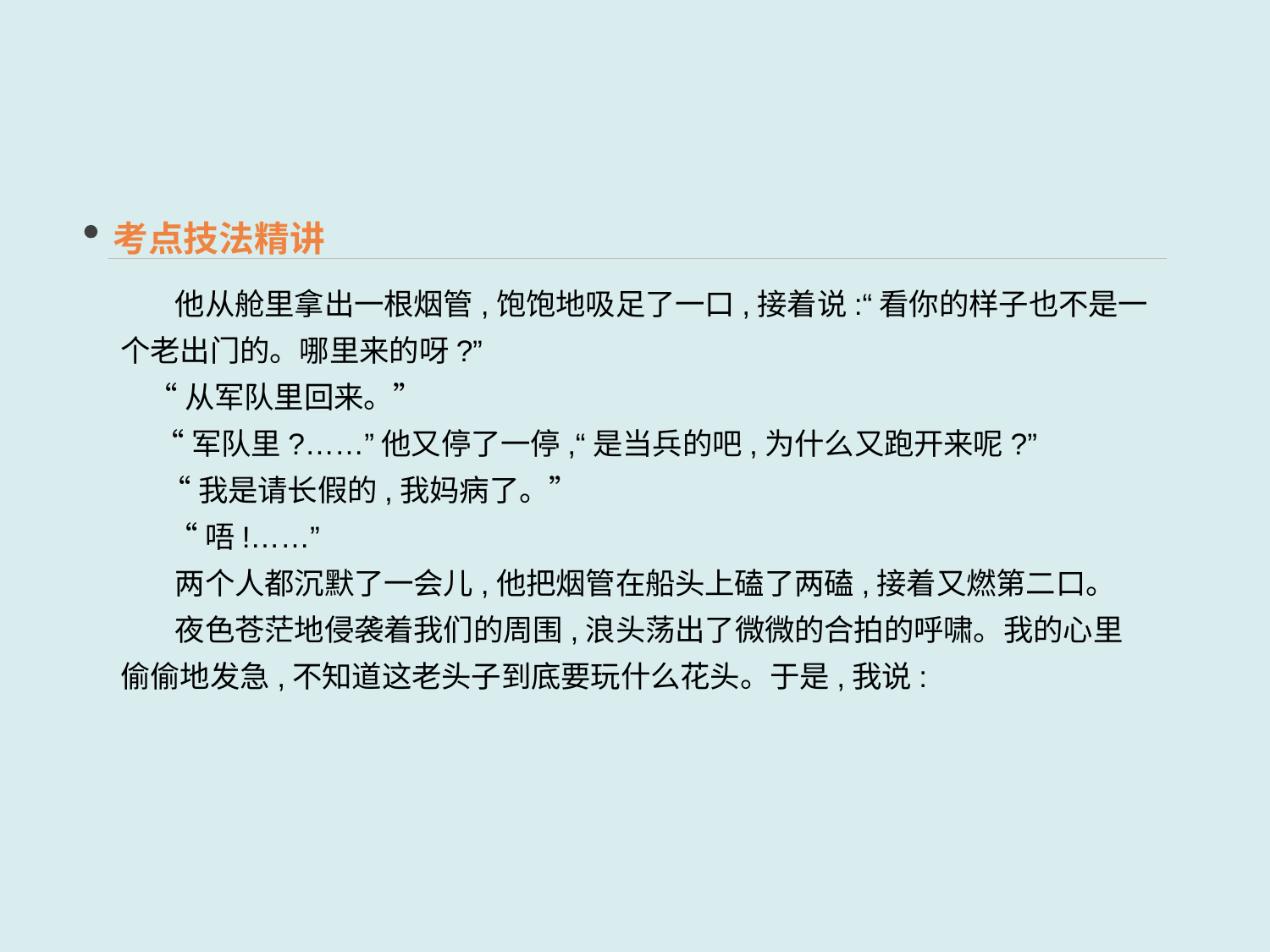

考点技法精讲

       他从舱里拿出一根烟管,饱饱地吸足了一口,接着说:“看你的样子也不是一个老出门的。哪里来的呀?”
    “从军队里回来。”
     “军队里?……”他又停了一停,“是当兵的吧,为什么又跑开来呢?”
      “我是请长假的,我妈病了。”
       “唔!……”
       两个人都沉默了一会儿,他把烟管在船头上磕了两磕,接着又燃第二口。
       夜色苍茫地侵袭着我们的周围,浪头荡出了微微的合拍的呼啸。我的心里偷偷地发急,不知道这老头子到底要玩什么花头。于是,我说: